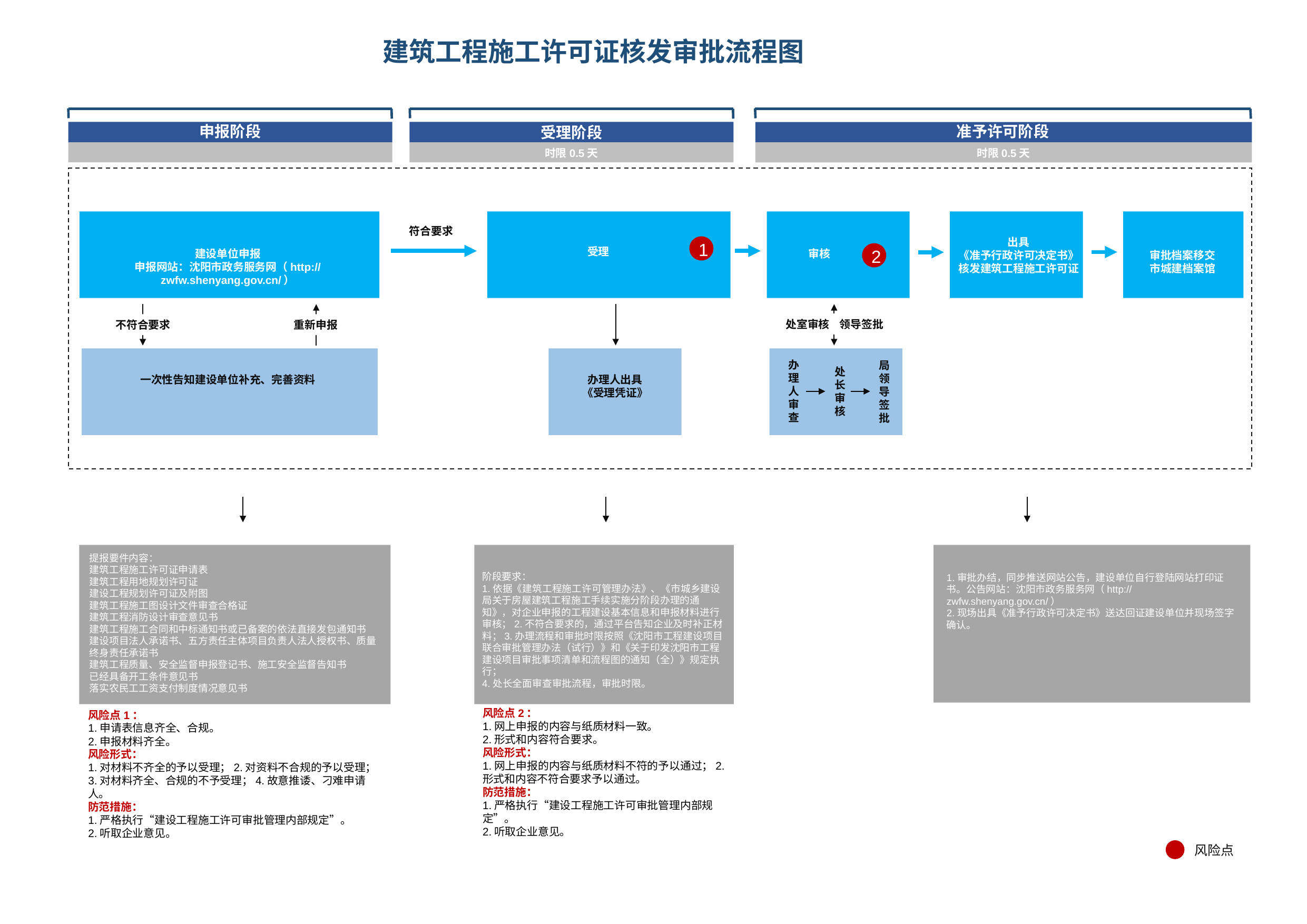

# 建筑工程施工许可证核发审批流程图
申报阶段
准予许可阶段
受理阶段

时限0.5天
时限0.5天

符合要求
出具
《准予行政许可决定书》
核发建筑工程施工许可证
1

受理
2

建设单位申报
申报网站：沈阳市政务服务网（http://zwfw.shenyang.gov.cn/）
审核
审批档案移交
市城建档案馆
处室审核    领导签批
不符合要求
重新申报

办
理
人
审
查
局
领
导
签
批
处
长
审
核
办理人出具
《受理凭证》
一次性告知建设单位补充、完善资料

提报要件内容：
建筑工程施工许可证申请表
建筑工程用地规划许可证
建设工程规划许可证及附图
建筑工程施工图设计文件审查合格证
建筑工程消防设计审查意见书
建筑工程施工合同和中标通知书或已备案的依法直接发包通知书
建设项目法人承诺书、五方责任主体项目负责人法人授权书、质量终身责任承诺书
建筑工程质量、安全监督申报登记书、施工安全监督告知书
已经具备开工条件意见书
落实农民工工资支付制度情况意见书
阶段要求：
1.依据《建筑工程施工许可管理办法》、《市城乡建设局关于房屋建筑工程施工手续实施分阶段办理的通知》，对企业申报的工程建设基本信息和申报材料进行审核；2.不符合要求的，通过平台告知企业及时补正材料；3.办理流程和审批时限按照《沈阳市工程建设项目联合审批管理办法（试行）》和《关于印发沈阳市工程建设项目审批事项清单和流程图的通知（全）》规定执行；
4.处长全面审查审批流程，审批时限。
1.审批办结，同步推送网站公告，建设单位自行登陆网站打印证书。公告网站：沈阳市政务服务网（http://zwfw.shenyang.gov.cn/）
2.现场出具《准予行政许可决定书》送达回证建设单位并现场签字确认。
风险点2：
1.网上申报的内容与纸质材料一致。
2.形式和内容符合要求。
风险形式：
1.网上申报的内容与纸质材料不符的予以通过；2.形式和内容不符合要求予以通过。
防范措施：
1.严格执行“建设工程施工许可审批管理内部规定”。
2.听取企业意见。
风险点1：
1.申请表信息齐全、合规。
2.申报材料齐全。
风险形式：
1.对材料不齐全的予以受理；2.对资料不合规的予以受理；3.对材料齐全、合规的不予受理；4.故意推诿、刁难申请人。
防范措施：
1.严格执行“建设工程施工许可审批管理内部规定”。
2.听取企业意见。
风险点